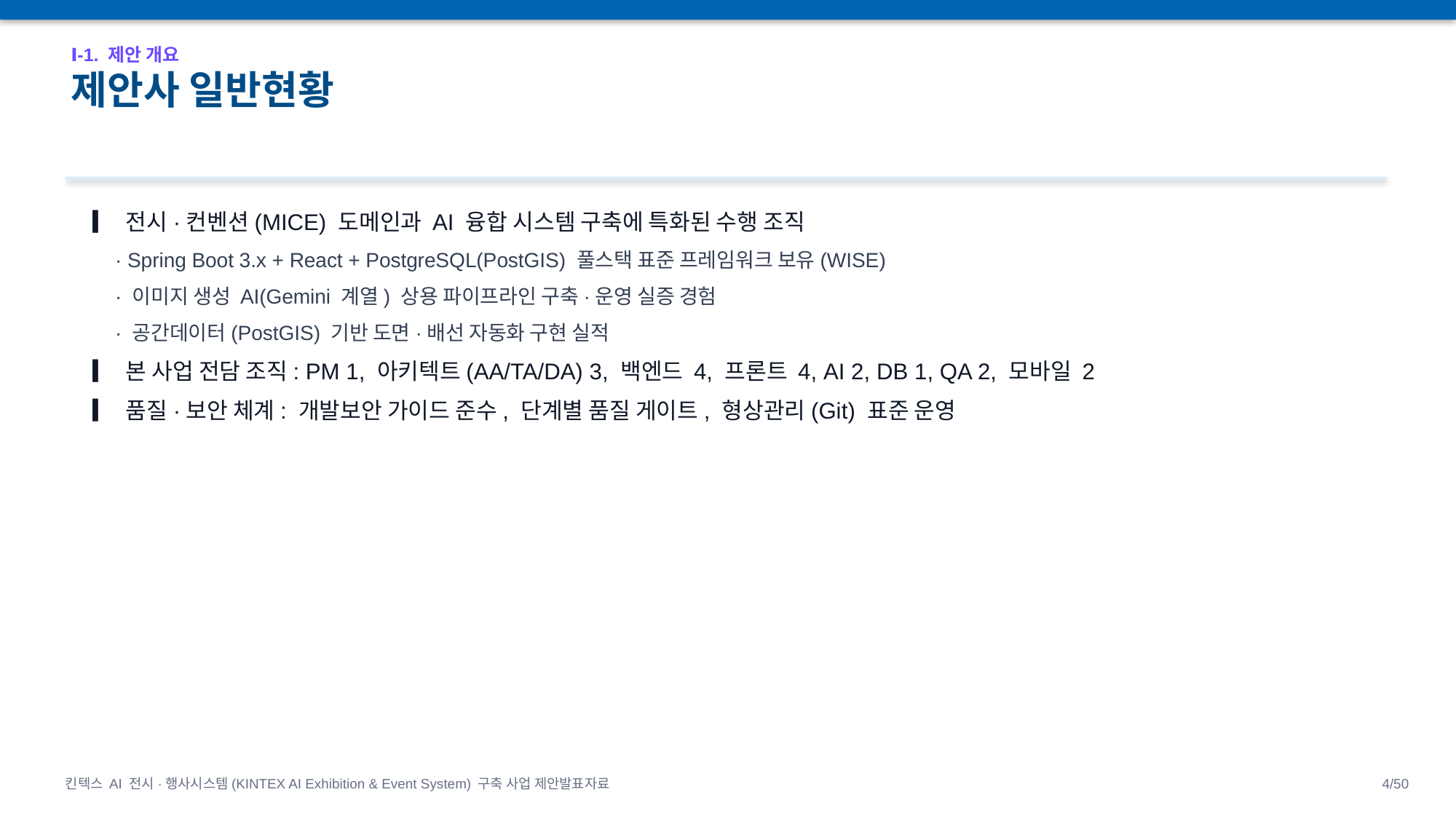

Ⅰ-1. 제안 개요
제안사 일반현황

▎ 전시·컨벤션(MICE) 도메인과 AI 융합 시스템 구축에 특화된 수행 조직
    · Spring Boot 3.x + React + PostgreSQL(PostGIS) 풀스택 표준 프레임워크 보유(WISE)
    · 이미지 생성 AI(Gemini 계열) 상용 파이프라인 구축·운영 실증 경험
    · 공간데이터(PostGIS) 기반 도면·배선 자동화 구현 실적
▎ 본 사업 전담 조직: PM 1, 아키텍트(AA/TA/DA) 3, 백엔드 4, 프론트 4, AI 2, DB 1, QA 2, 모바일 2
▎ 품질·보안 체계: 개발보안 가이드 준수, 단계별 품질 게이트, 형상관리(Git) 표준 운영
킨텍스 AI 전시·행사시스템(KINTEX AI Exhibition & Event System) 구축 사업 제안발표자료
4/50